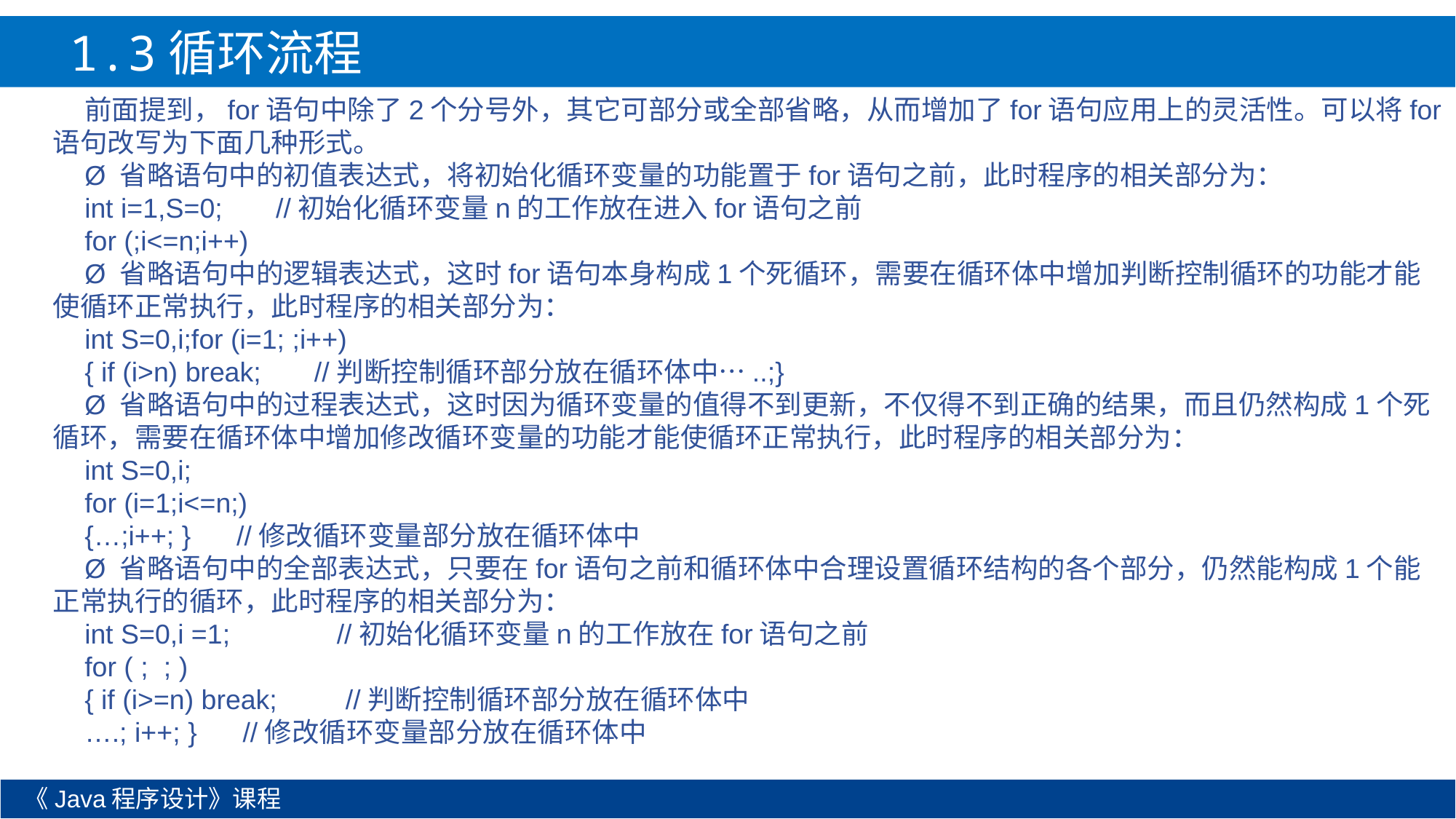

1.3循环流程
前面提到，for语句中除了2个分号外，其它可部分或全部省略，从而增加了for语句应用上的灵活性。可以将for语句改写为下面几种形式。
Ø 省略语句中的初值表达式，将初始化循环变量的功能置于for语句之前，此时程序的相关部分为：
int i=1,S=0;       //初始化循环变量n的工作放在进入for语句之前
for (;i<=n;i++)
Ø 省略语句中的逻辑表达式，这时for语句本身构成1个死循环，需要在循环体中增加判断控制循环的功能才能使循环正常执行，此时程序的相关部分为：
int S=0,i;for (i=1; ;i++)
{ if (i>n) break;       //判断控制循环部分放在循环体中…..;}
Ø 省略语句中的过程表达式，这时因为循环变量的值得不到更新，不仅得不到正确的结果，而且仍然构成1个死循环，需要在循环体中增加修改循环变量的功能才能使循环正常执行，此时程序的相关部分为：
int S=0,i;
for (i=1;i<=n;)
{…;i++; }      //修改循环变量部分放在循环体中
Ø 省略语句中的全部表达式，只要在for语句之前和循环体中合理设置循环结构的各个部分，仍然能构成1个能正常执行的循环，此时程序的相关部分为：
int S=0,i =1;              //初始化循环变量n的工作放在for语句之前
for ( ;  ; )
{ if (i>=n) break;         //判断控制循环部分放在循环体中
….; i++; }      //修改循环变量部分放在循环体中
《Java程序设计》课程